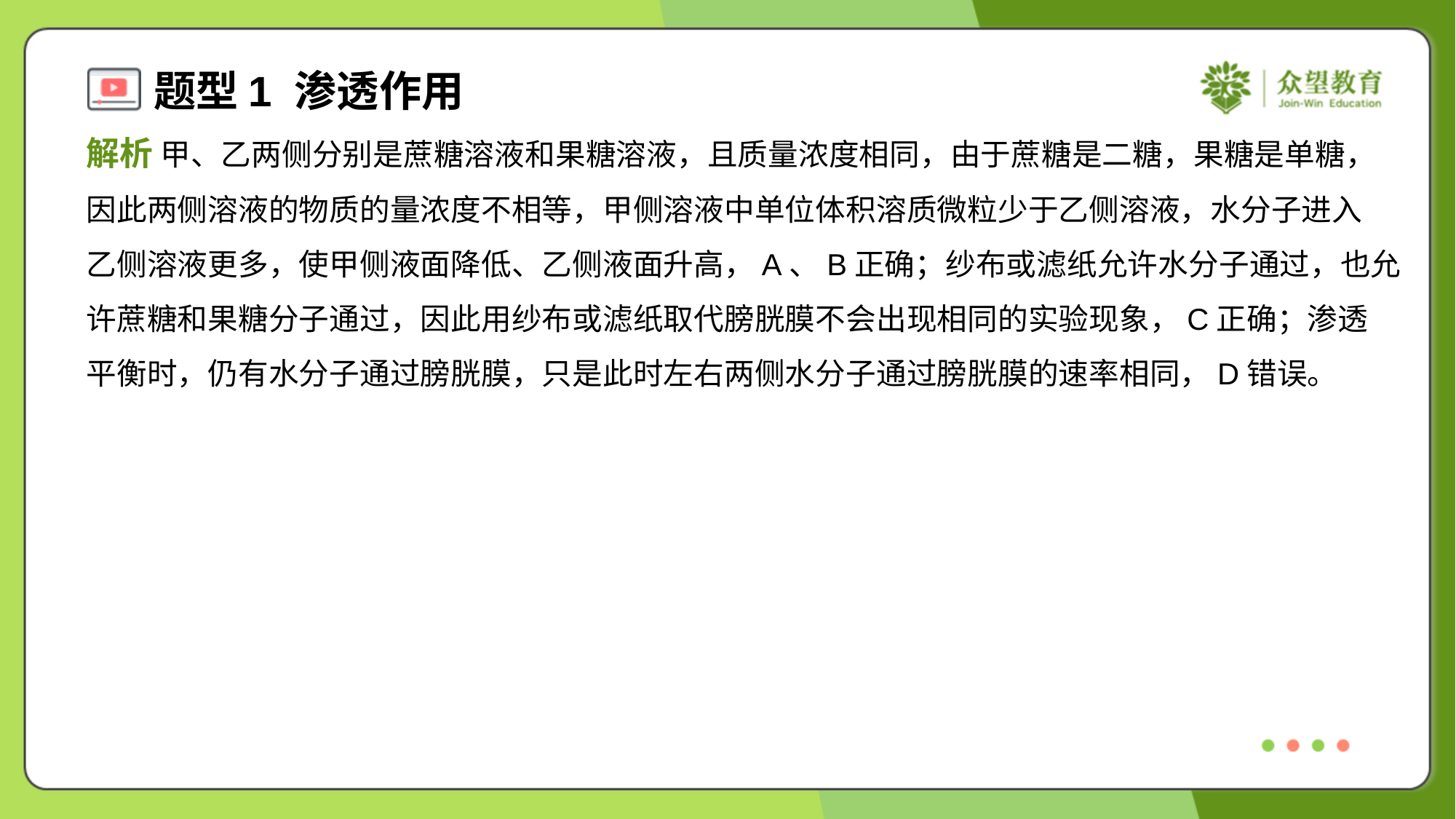

解析 甲、乙两侧分别是蔗糖溶液和果糖溶液，且质量浓度相同，由于蔗糖是二糖，果糖是单糖，
因此两侧溶液的物质的量浓度不相等，甲侧溶液中单位体积溶质微粒少于乙侧溶液，水分子进入
乙侧溶液更多，使甲侧液面降低、乙侧液面升高，A、B正确；纱布或滤纸允许水分子通过，也允
许蔗糖和果糖分子通过，因此用纱布或滤纸取代膀胱膜不会出现相同的实验现象，C正确；渗透
平衡时，仍有水分子通过膀胱膜，只是此时左右两侧水分子通过膀胱膜的速率相同，D错误。